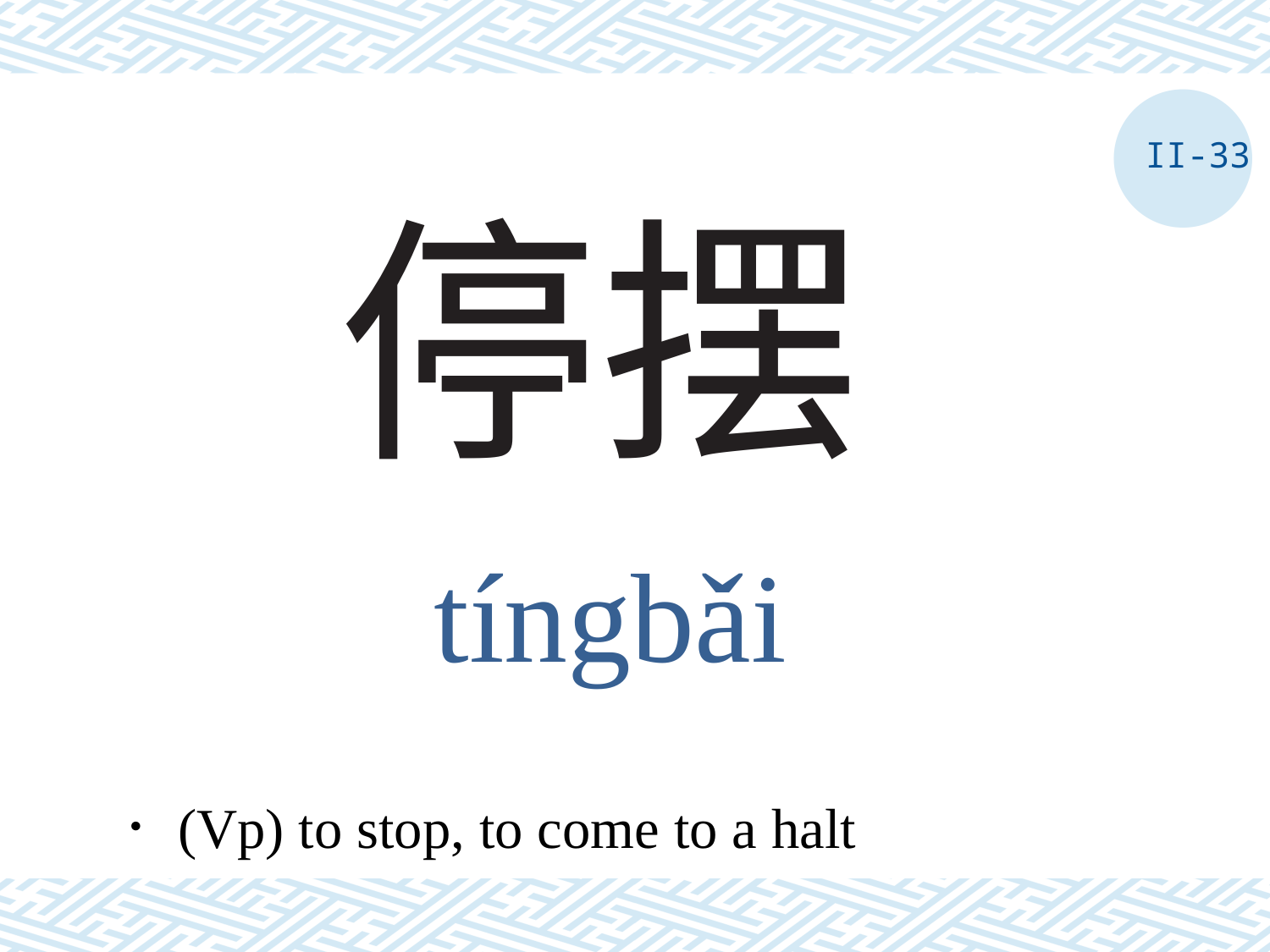

II-33

# 停摆
tíngbǎi
．(Vp) to stop, to come to a halt